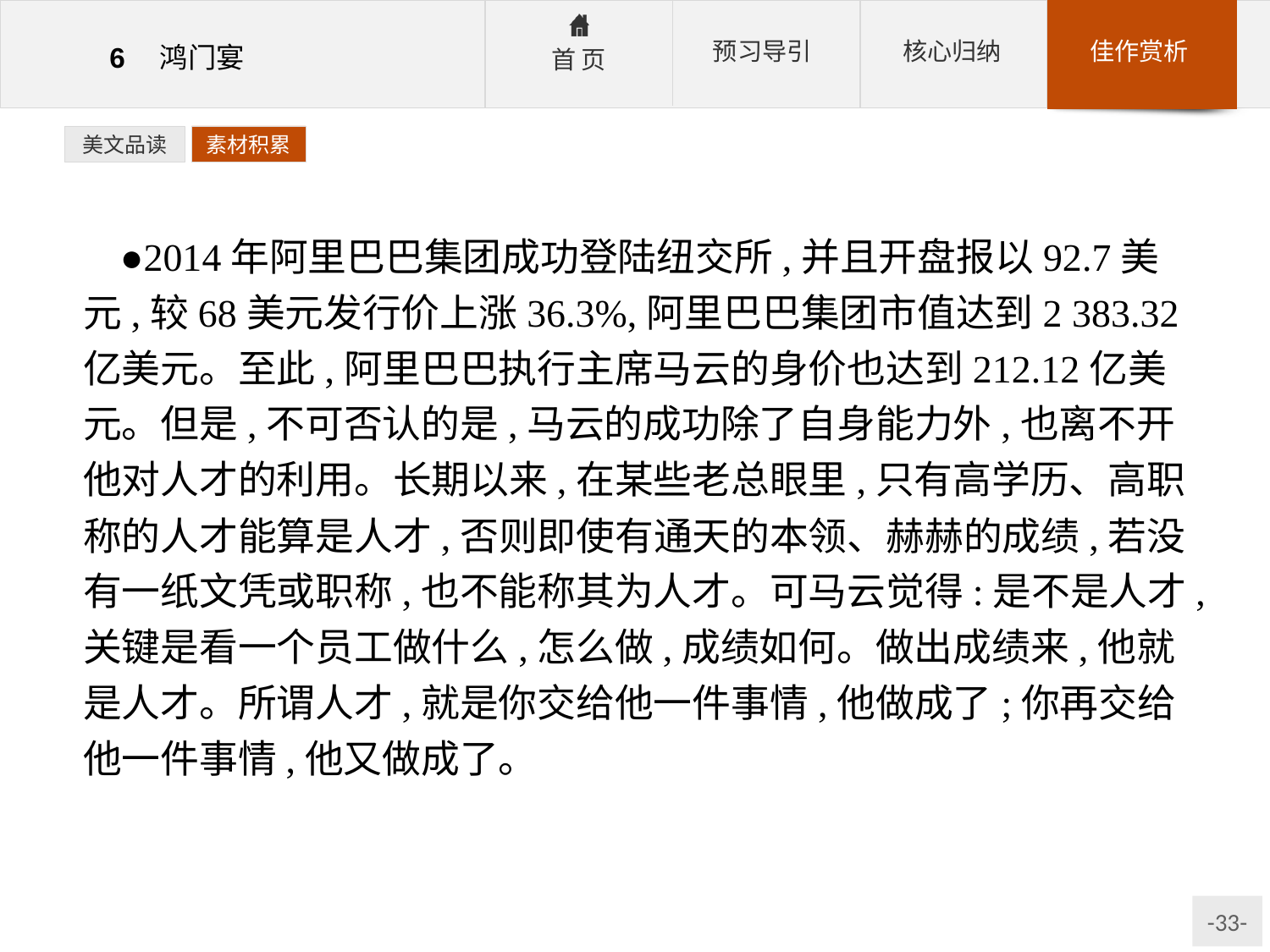

美文品读
素材积累
●2014年阿里巴巴集团成功登陆纽交所,并且开盘报以92.7美元,较68美元发行价上涨36.3%,阿里巴巴集团市值达到2 383.32亿美元。至此,阿里巴巴执行主席马云的身价也达到212.12亿美元。但是,不可否认的是,马云的成功除了自身能力外,也离不开他对人才的利用。长期以来,在某些老总眼里,只有高学历、高职称的人才能算是人才,否则即使有通天的本领、赫赫的成绩,若没有一纸文凭或职称,也不能称其为人才。可马云觉得:是不是人才,关键是看一个员工做什么,怎么做,成绩如何。做出成绩来,他就是人才。所谓人才,就是你交给他一件事情,他做成了;你再交给他一件事情,他又做成了。